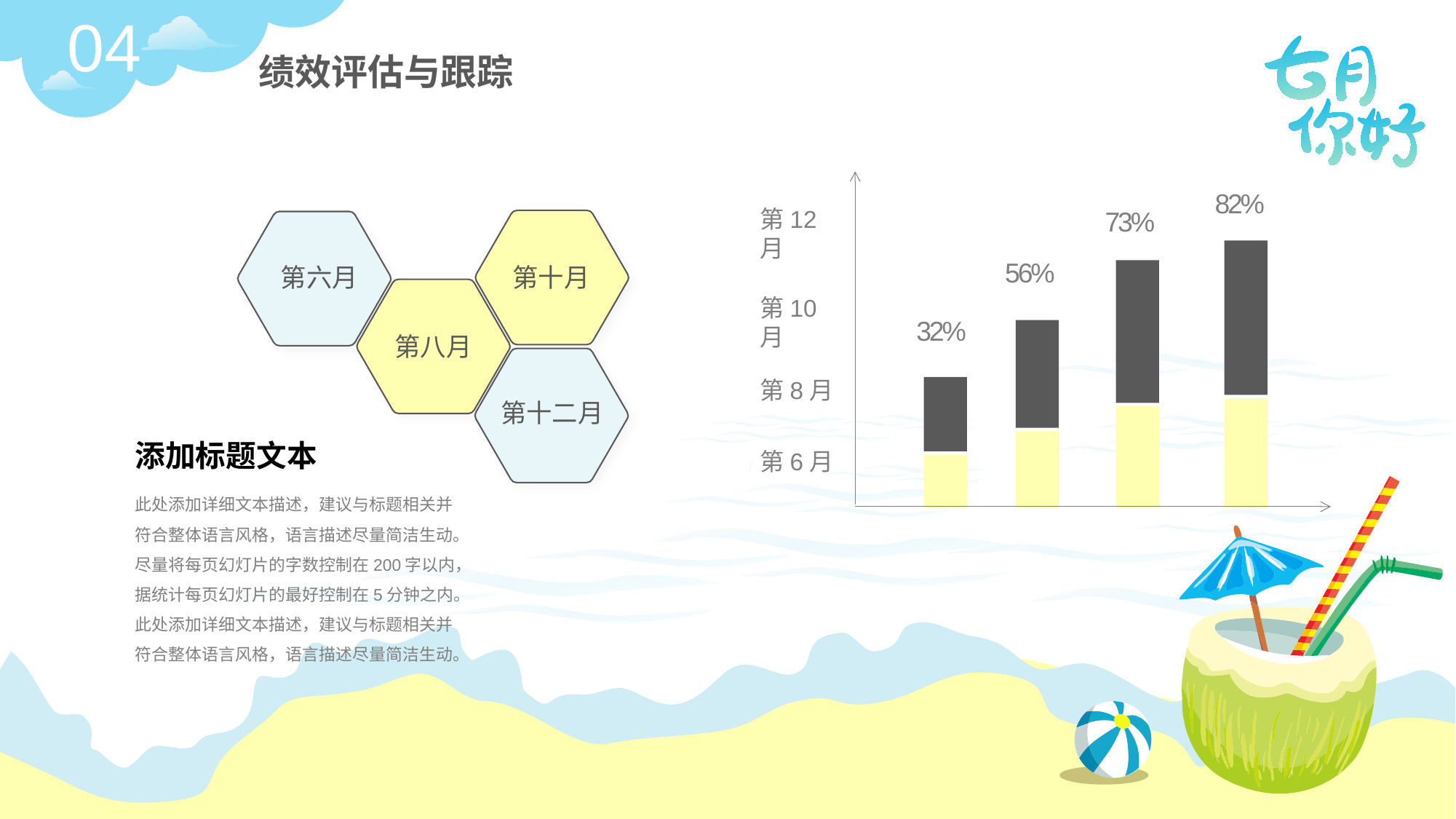

04
绩效评估与跟踪
七月
第12月
第10月
第8月
第6月
82%
73%

56%
32%

第六月
第十月

第八月

第十二月
你好
添加标题文本
此处添加详细文本描述，建议与标题相关并符合整体语言风格，语言描述尽量简洁生动。尽量将每页幻灯片的字数控制在200字以内，据统计每页幻灯片的最好控制在5分钟之内。此处添加详细文本描述，建议与标题相关并符合整体语言风格，语言描述尽量简洁生动。